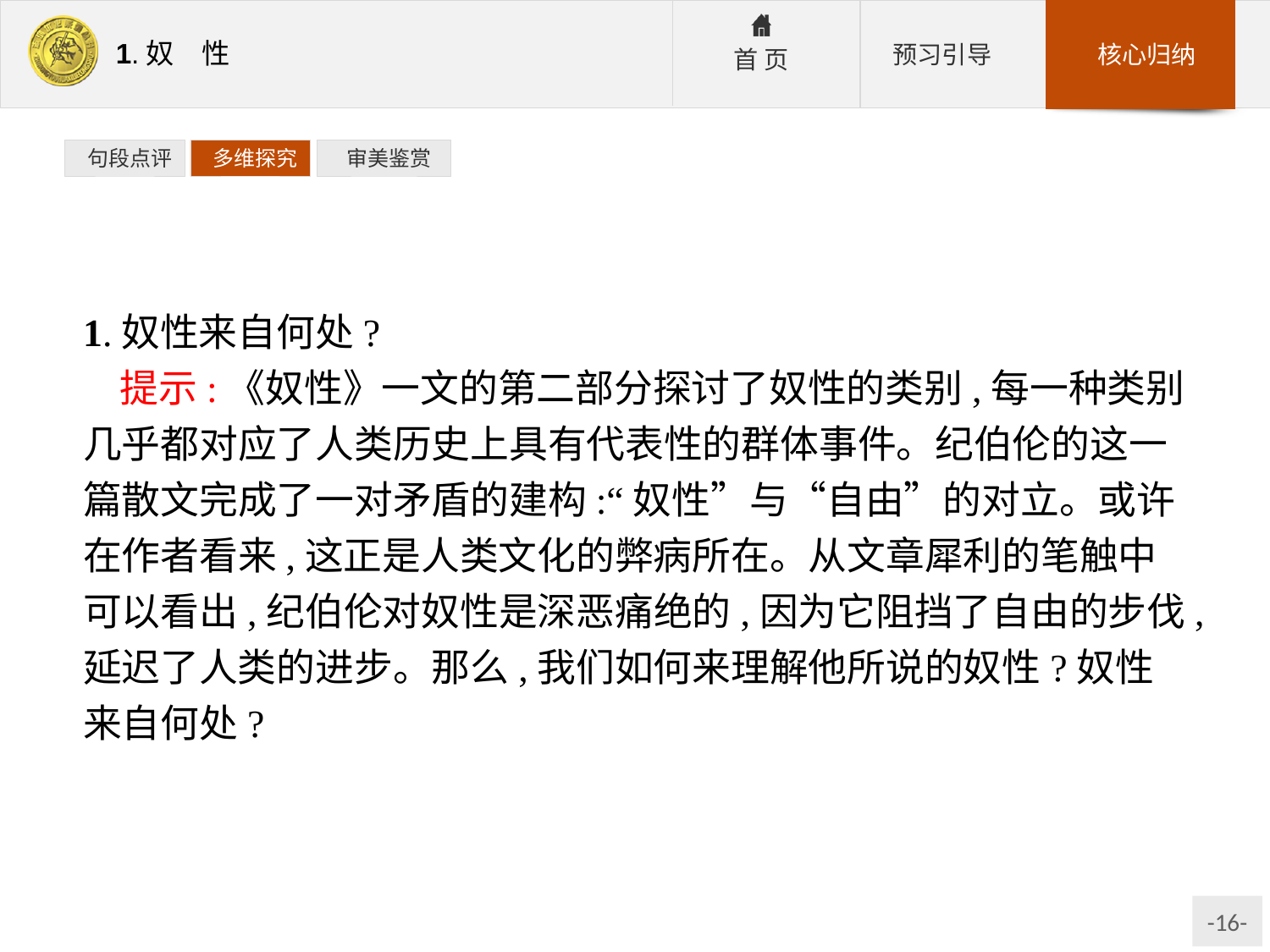

句段点评
 多维探究
 审美鉴赏
1.奴性来自何处?
提示:《奴性》一文的第二部分探讨了奴性的类别,每一种类别几乎都对应了人类历史上具有代表性的群体事件。纪伯伦的这一篇散文完成了一对矛盾的建构:“奴性”与“自由”的对立。或许在作者看来,这正是人类文化的弊病所在。从文章犀利的笔触中可以看出,纪伯伦对奴性是深恶痛绝的,因为它阻挡了自由的步伐,延迟了人类的进步。那么,我们如何来理解他所说的奴性?奴性来自何处?